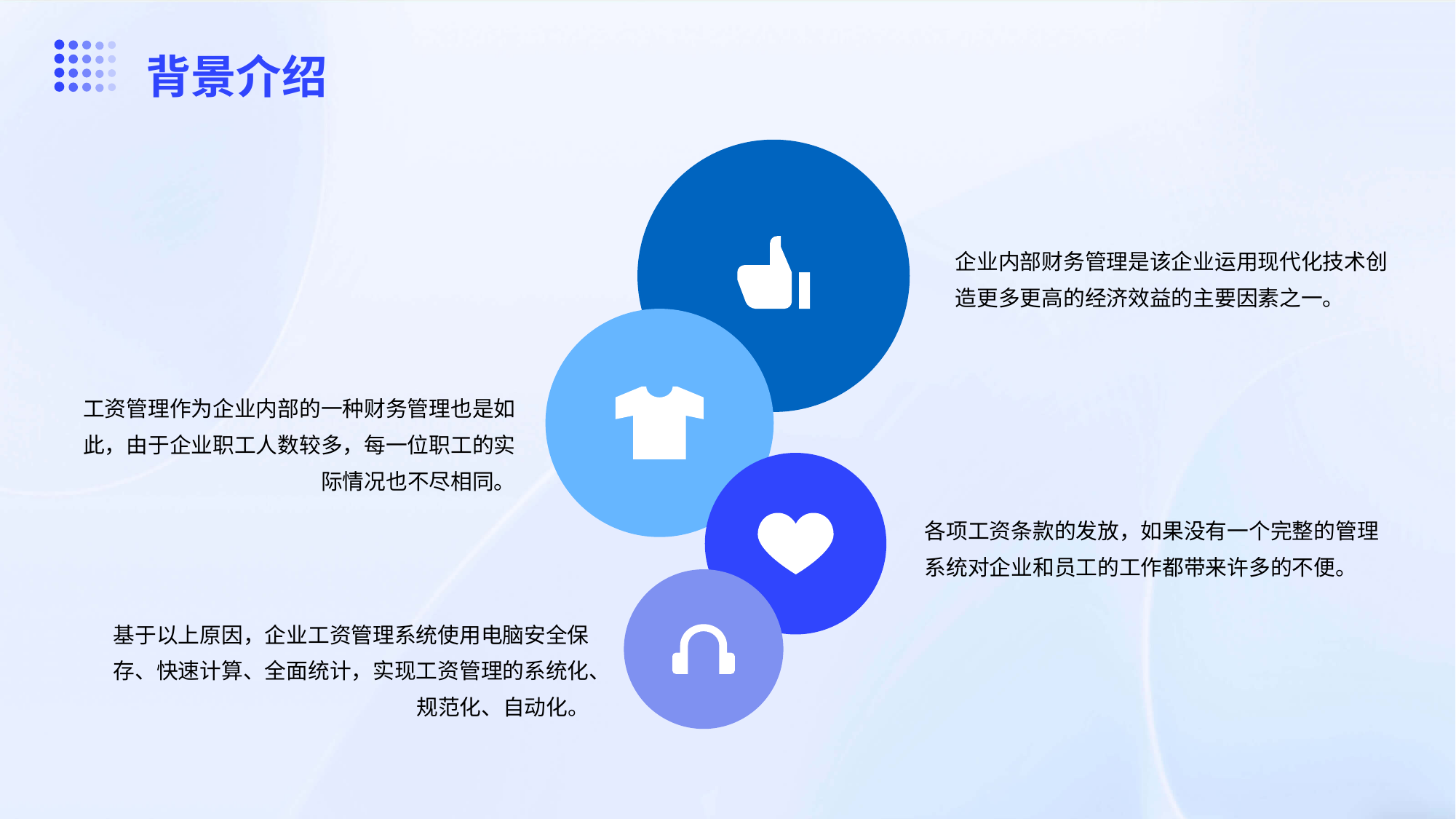

背景介绍

企业内部财务管理是该企业运用现代化技术创造更多更高的经济效益的主要因素之一。

工资管理作为企业内部的一种财务管理也是如此，由于企业职工人数较多，每一位职工的实际情况也不尽相同。

各项工资条款的发放，如果没有一个完整的管理系统对企业和员工的工作都带来许多的不便。

基于以上原因，企业工资管理系统使用电脑安全保存、快速计算、全面统计，实现工资管理的系统化、规范化、自动化。